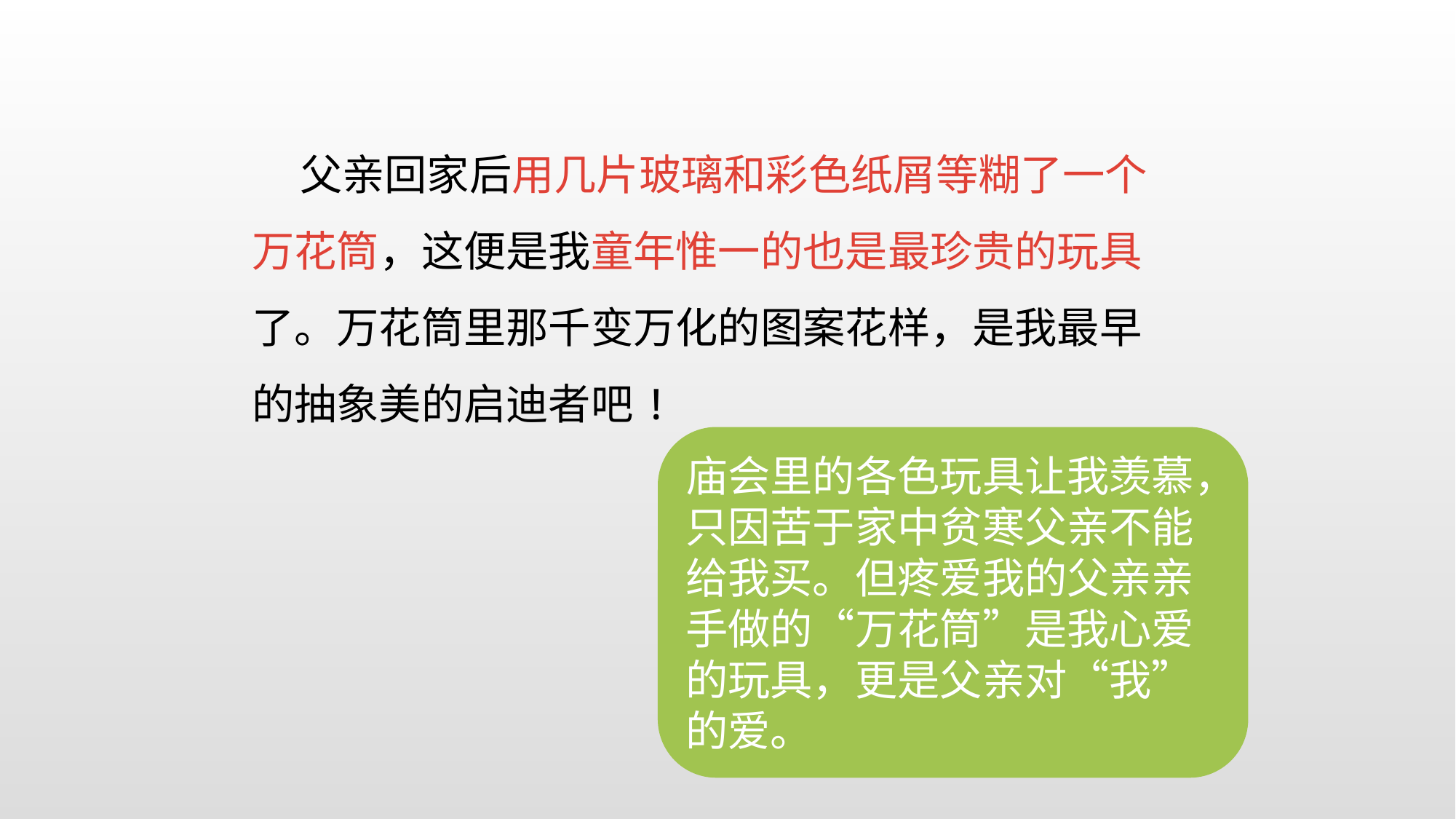

父亲回家后用几片玻璃和彩色纸屑等糊了一个万花筒，这便是我童年惟一的也是最珍贵的玩具了。万花筒里那千变万化的图案花样，是我最早的抽象美的启迪者吧!
庙会里的各色玩具让我羡慕，只因苦于家中贫寒父亲不能给我买。但疼爱我的父亲亲手做的“万花筒”是我心爱的玩具，更是父亲对“我”的爱。